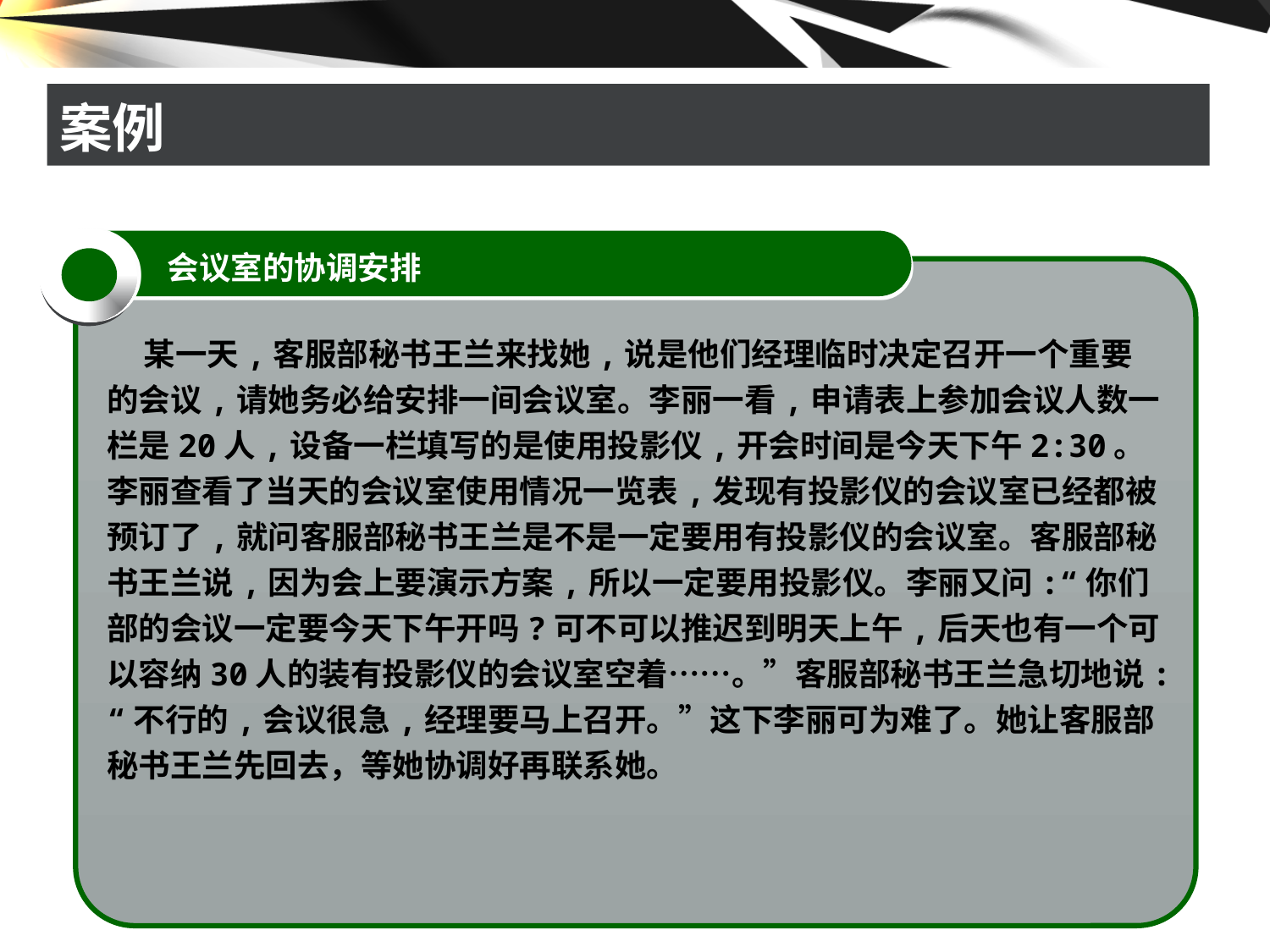

# 案例

会议室的协调安排

    某一天,客服部秘书王兰来找她,说是他们经理临时决定召开一个重要的会议,请她务必给安排一间会议室。李丽一看,申请表上参加会议人数一栏是20人,设备一栏填写的是使用投影仪,开会时间是今天下午2:30。李丽查看了当天的会议室使用情况一览表,发现有投影仪的会议室已经都被预订了,就问客服部秘书王兰是不是一定要用有投影仪的会议室。客服部秘书王兰说,因为会上要演示方案,所以一定要用投影仪。李丽又问:“你们部的会议一定要今天下午开吗?可不可以推迟到明天上午,后天也有一个可以容纳30人的装有投影仪的会议室空着……。”客服部秘书王兰急切地说:“不行的,会议很急,经理要马上召开。”这下李丽可为难了。她让客服部秘书王兰先回去，等她协调好再联系她。